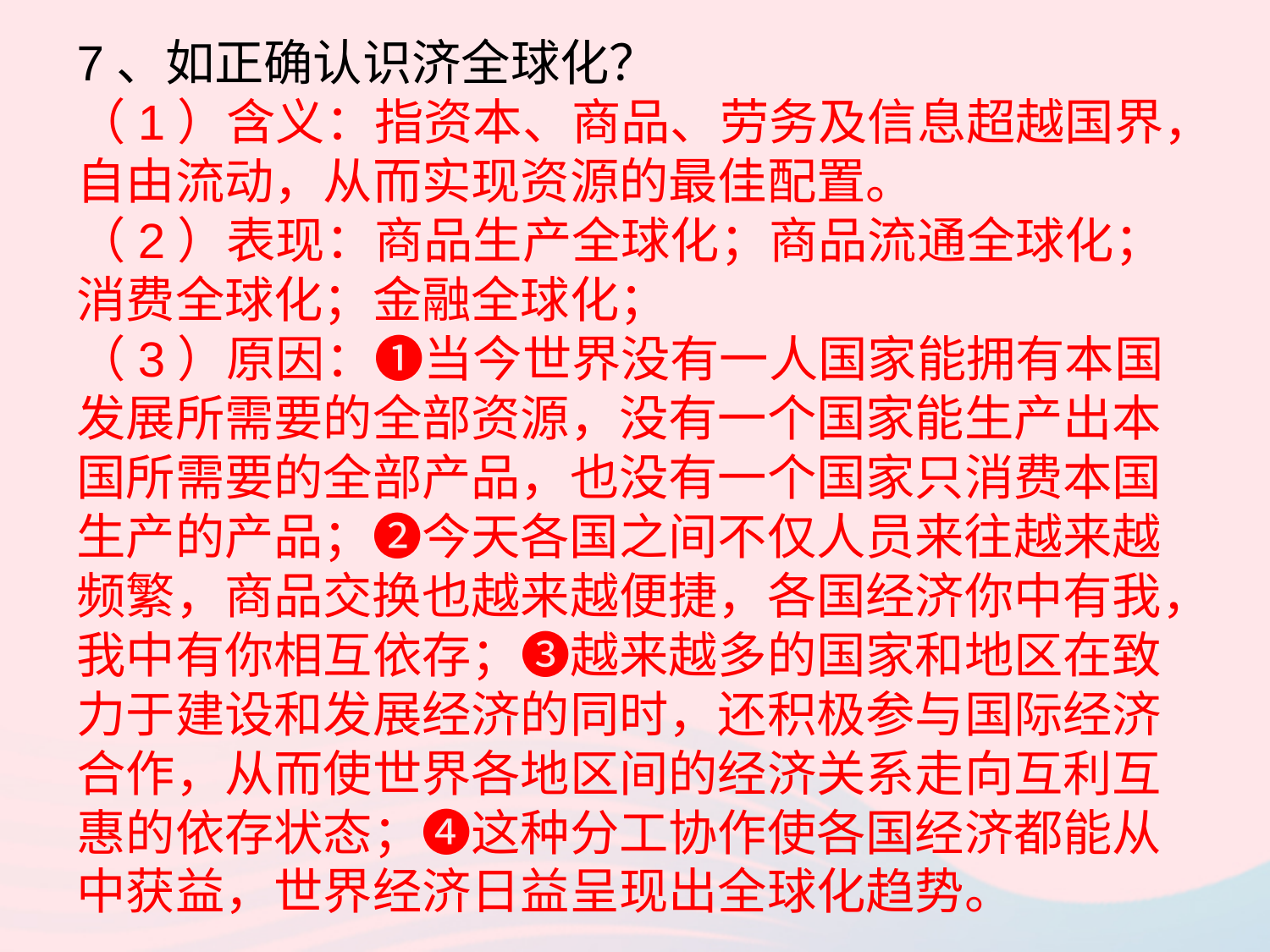

7、如正确认识济全球化？
（1）含义：指资本、商品、劳务及信息超越国界，自由流动，从而实现资源的最佳配置。
（2）表现：商品生产全球化；商品流通全球化；消费全球化；金融全球化；
（3）原因：❶当今世界没有一人国家能拥有本国发展所需要的全部资源，没有一个国家能生产出本国所需要的全部产品，也没有一个国家只消费本国生产的产品；❷今天各国之间不仅人员来往越来越频繁，商品交换也越来越便捷，各国经济你中有我，我中有你相互依存；❸越来越多的国家和地区在致力于建设和发展经济的同时，还积极参与国际经济合作，从而使世界各地区间的经济关系走向互利互惠的依存状态；❹这种分工协作使各国经济都能从中获益，世界经济日益呈现出全球化趋势。